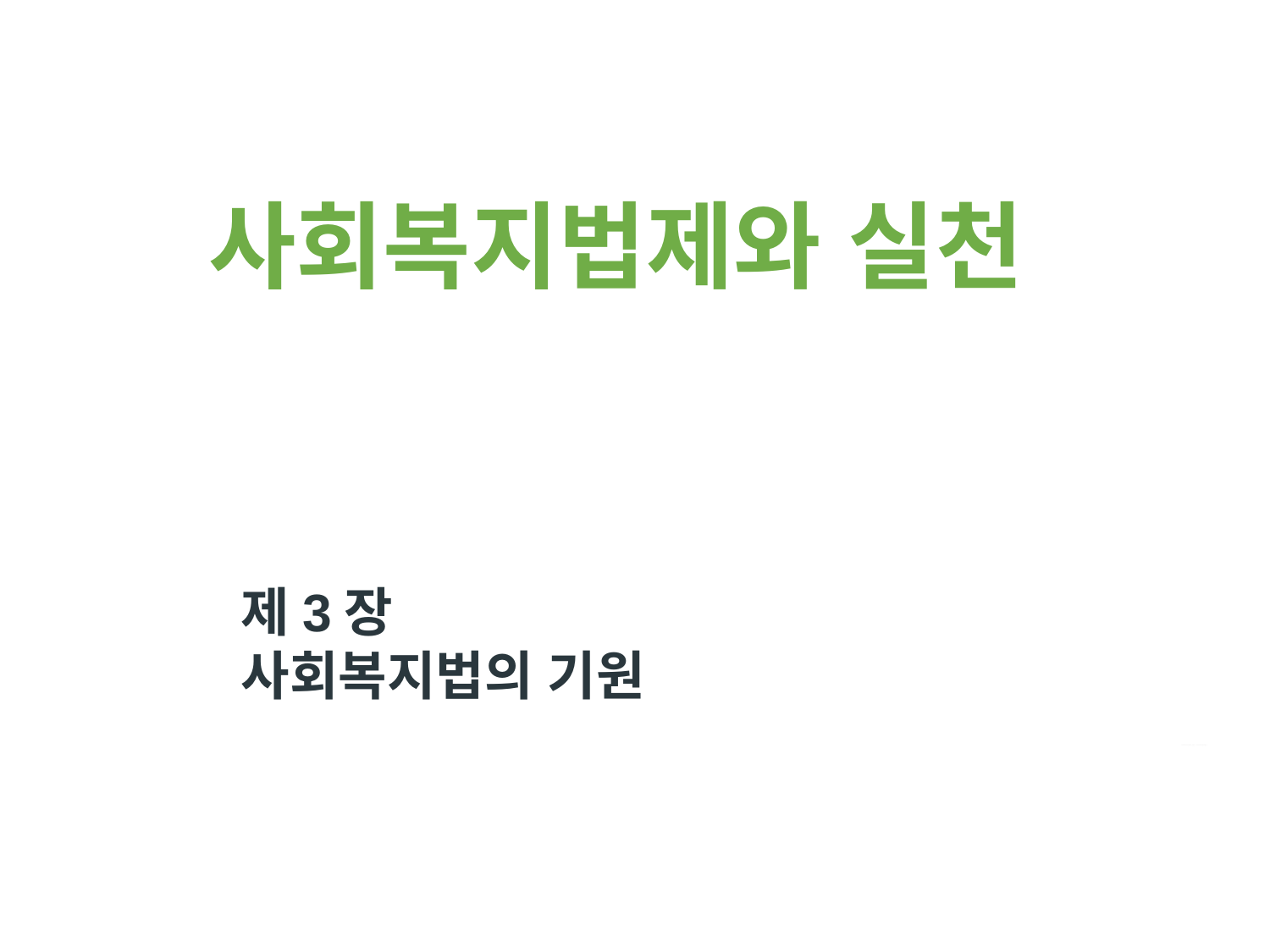

사회복지법제와 실천
제3장
사회복지법의 기원
사회복지법제와 실천(사회복지법제론)